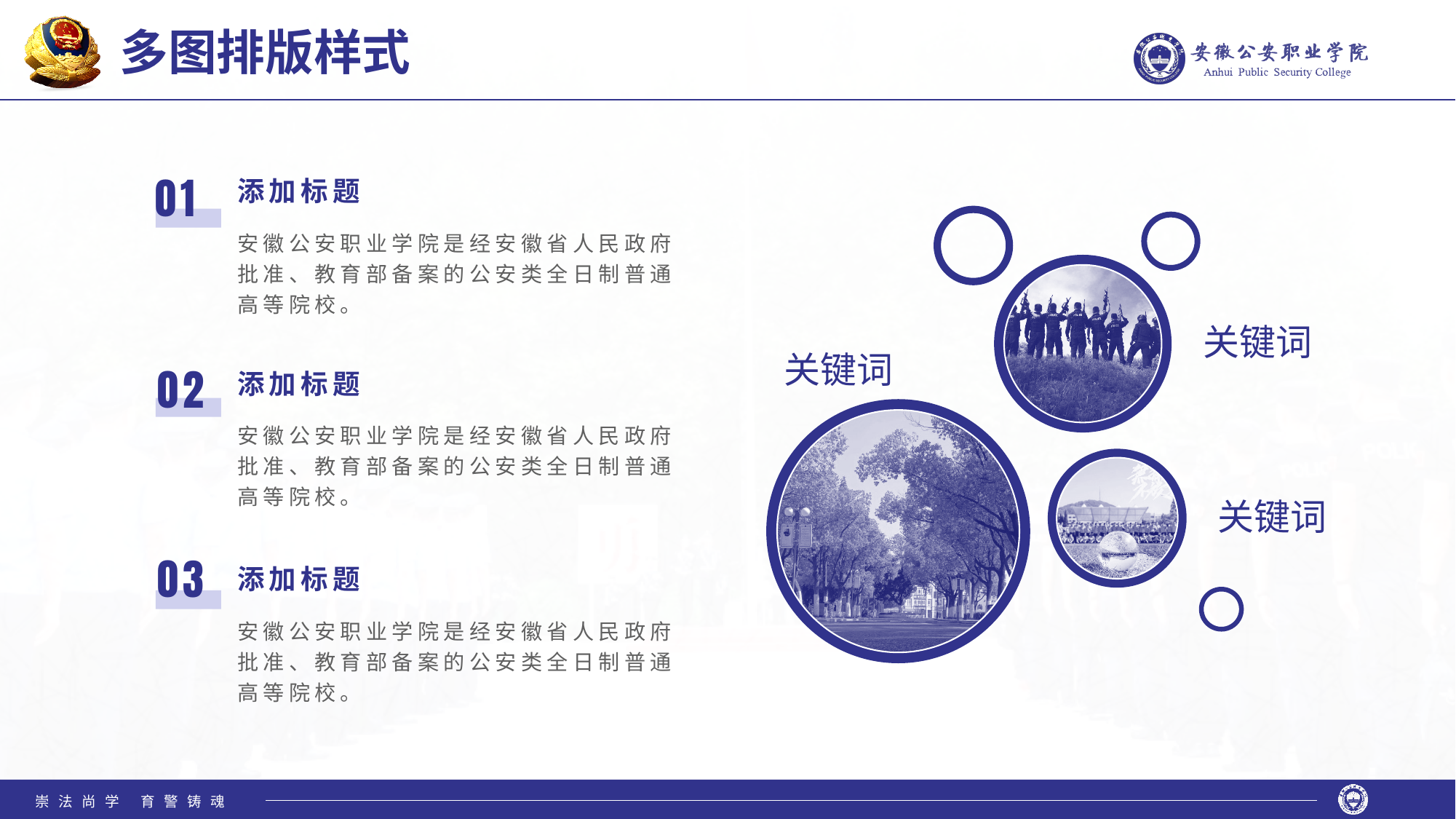

多图排版样式
关键词
关键词
关键词
01
添加标题

安徽公安职业学院是经安徽省人民政府批准、教育部备案的公安类全日制普通高等院校。
02
添加标题

安徽公安职业学院是经安徽省人民政府批准、教育部备案的公安类全日制普通高等院校。
03
添加标题

安徽公安职业学院是经安徽省人民政府批准、教育部备案的公安类全日制普通高等院校。